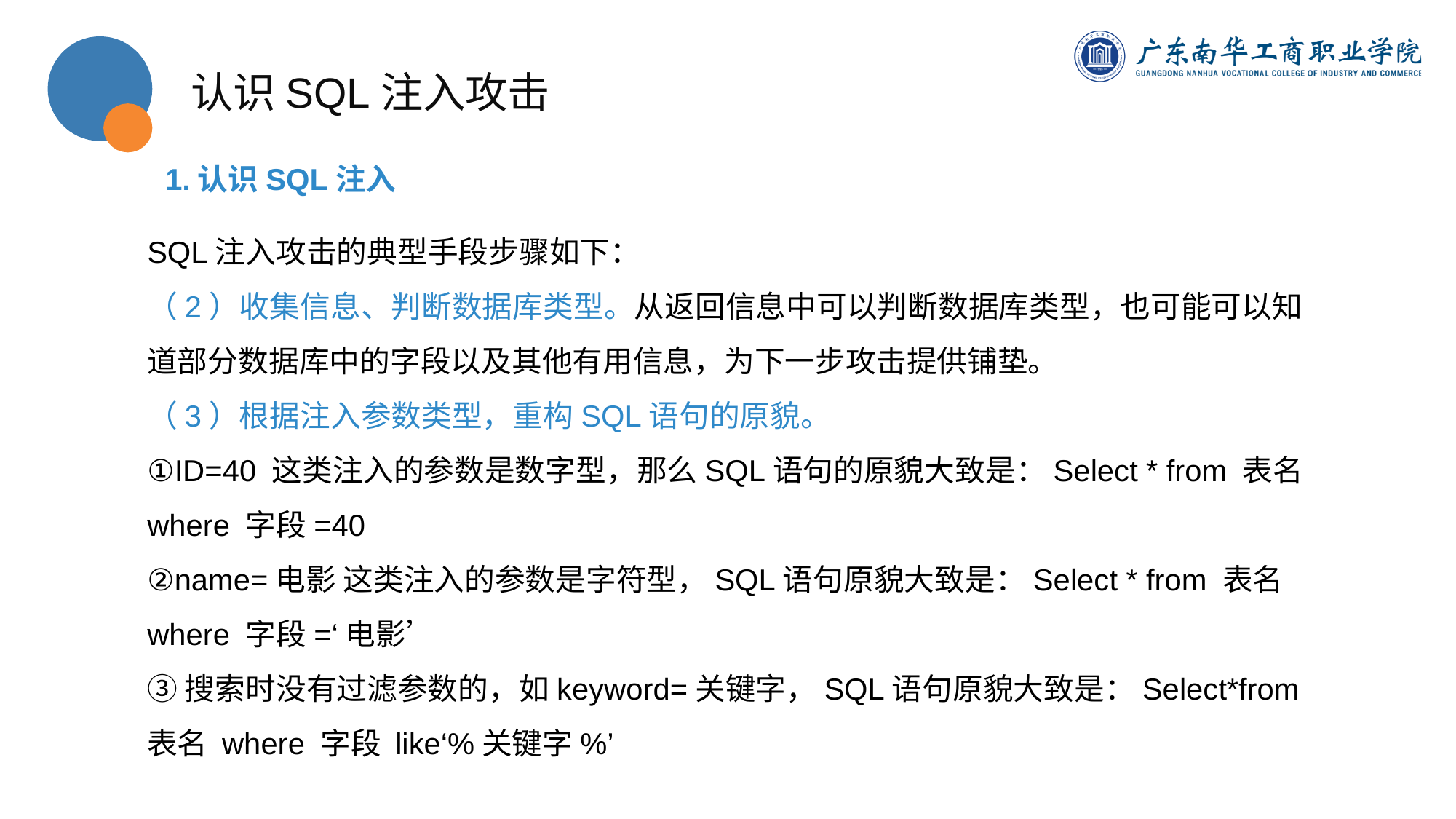

认识SQL注入攻击

1.认识SQL注入
SQL注入攻击的典型手段步骤如下：
（2）收集信息、判断数据库类型。从返回信息中可以判断数据库类型，也可能可以知道部分数据库中的字段以及其他有用信息，为下一步攻击提供铺垫。
（3）根据注入参数类型，重构SQL语句的原貌。
①ID=40 这类注入的参数是数字型，那么SQL语句的原貌大致是：Select * from 表名 where 字段=40
②name=电影 这类注入的参数是字符型，SQL语句原貌大致是：Select * from 表名 where 字段=‘电影’
③搜索时没有过滤参数的，如keyword=关键字，SQL语句原貌大致是：Select*from 表名 where 字段 like‘%关键字%’